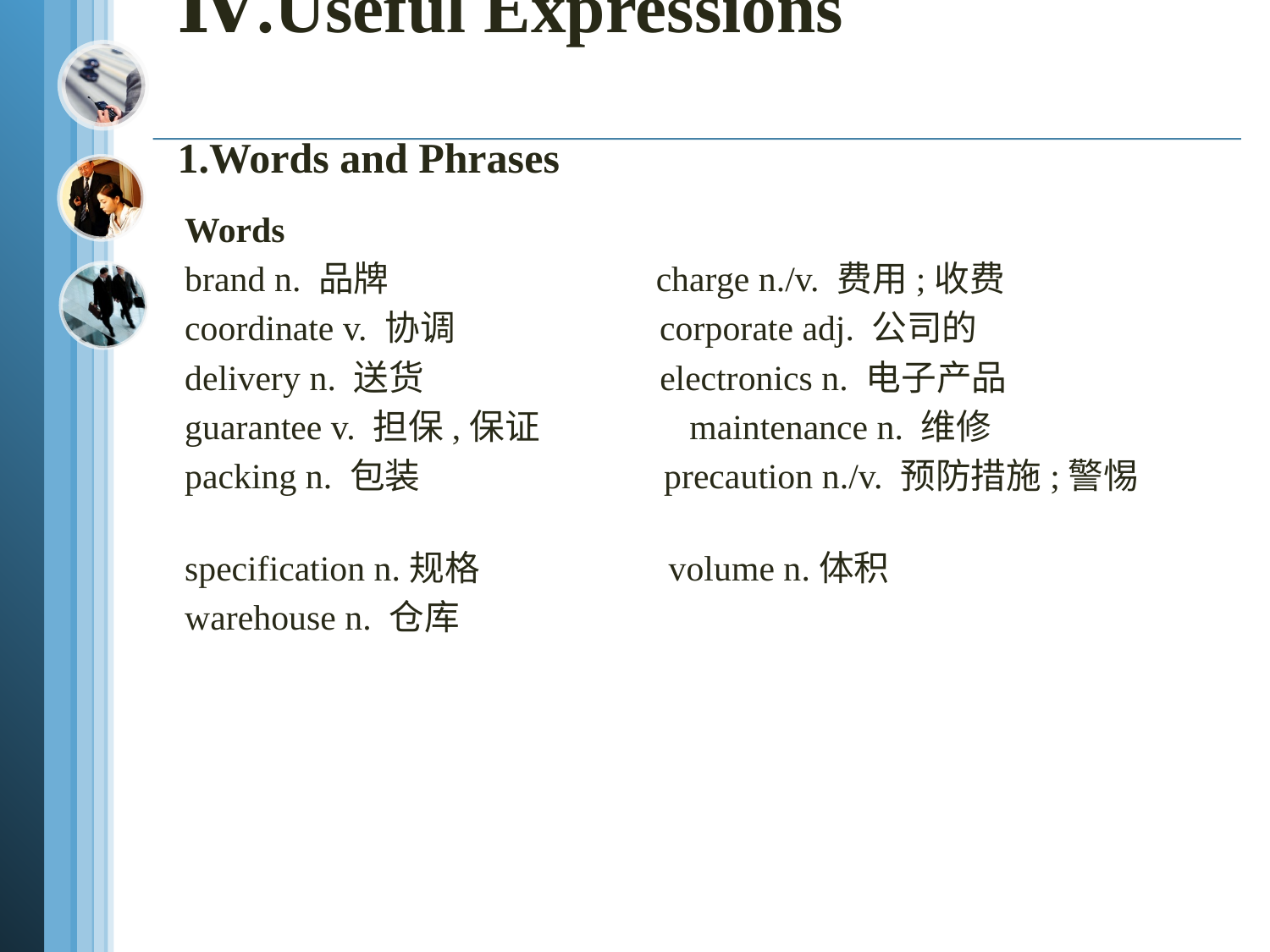

# Ⅳ.Useful Expressions 1.Words and Phrases
Words
brand n. 品牌                                 charge n./v. 费用;收费
coordinate v. 协调                         corporate adj. 公司的
delivery n. 送货                             electronics n. 电子产品
guarantee v. 担保,保证                  maintenance n. 维修
packing n. 包装                              precaution n./v. 预防措施;警惕
specification n.规格                       volume n.体积
warehouse n. 仓库